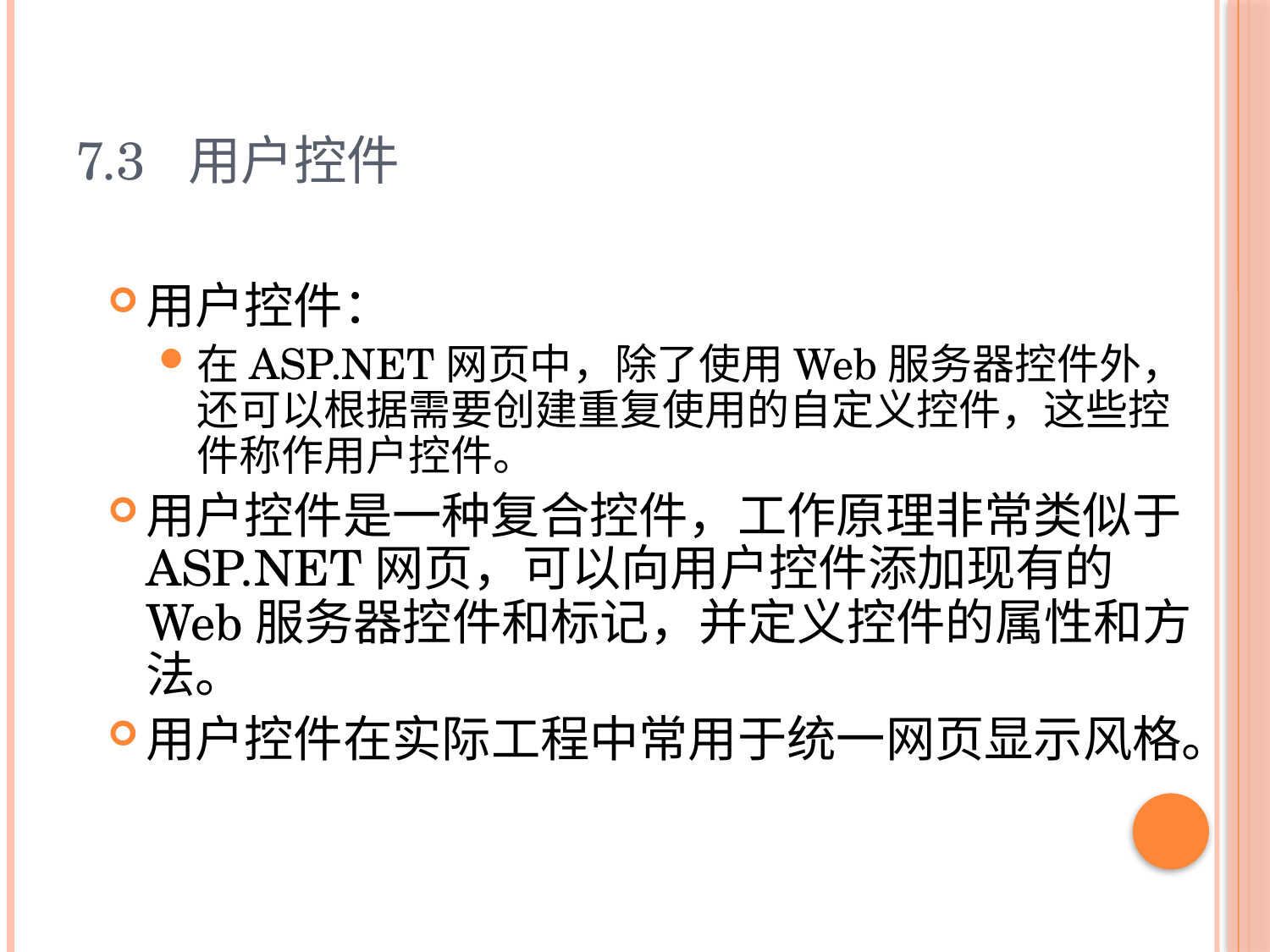

# 7.3  用户控件
用户控件：
在ASP.NET网页中，除了使用Web服务器控件外，还可以根据需要创建重复使用的自定义控件，这些控件称作用户控件。
用户控件是一种复合控件，工作原理非常类似于ASP.NET网页，可以向用户控件添加现有的Web服务器控件和标记，并定义控件的属性和方法。
用户控件在实际工程中常用于统一网页显示风格。
27